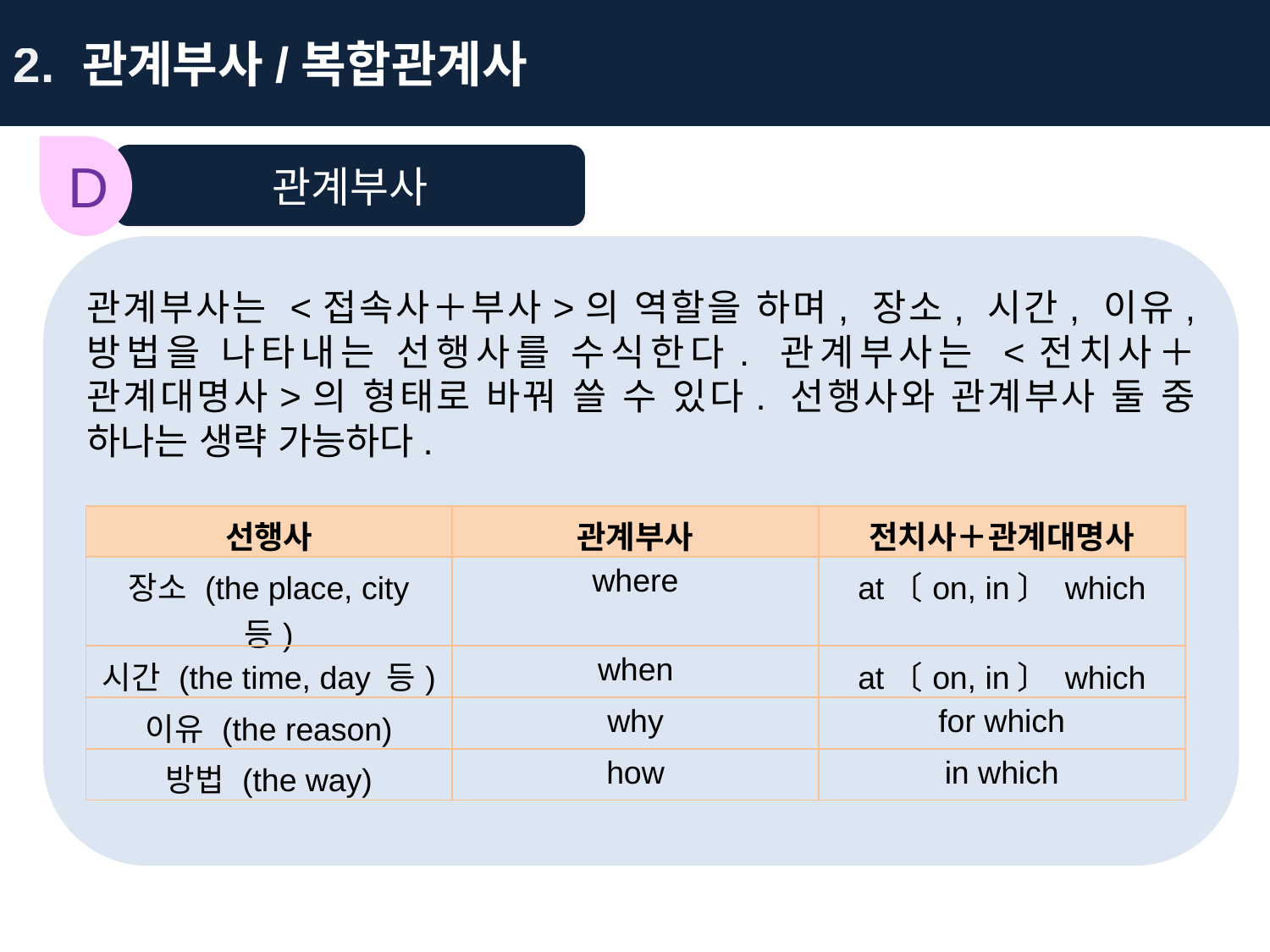

2. 관계부사/복합관계사

관계부사
D

관계부사는 <접속사＋부사>의 역할을 하며, 장소, 시간, 이유, 방법을 나타내는 선행사를 수식한다. 관계부사는 <전치사＋관계대명사>의 형태로 바꿔 쓸 수 있다. 선행사와 관계부사 둘 중 하나는 생략 가능하다.

| 선행사 | 관계부사 | 전치사＋관계대명사 |
| --- | --- | --- |
| 장소 (the place, city 등) | where | at〔on, in〕 which |
| 시간 (the time, day 등) | when | at〔on, in〕 which |
| 이유 (the reason) | why | for which |
| 방법 (the way) | how | in which |